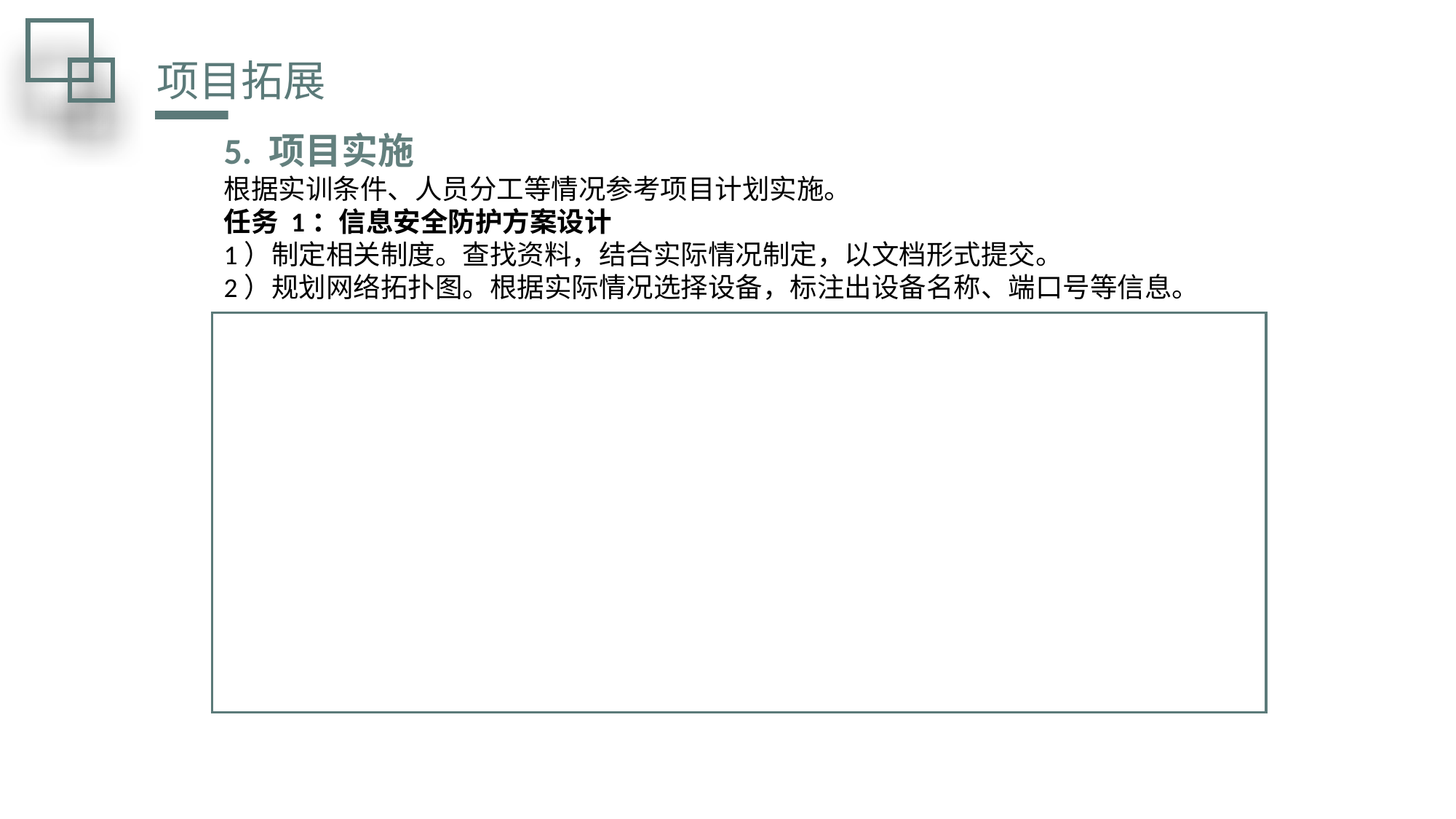

项目拓展

5. 项目实施
根据实训条件、人员分工等情况参考项目计划实施。
任务 1：信息安全防护方案设计
1）制定相关制度。查找资料，结合实际情况制定，以文档形式提交。
2）规划网络拓扑图。根据实际情况选择设备，标注出设备名称、端口号等信息。